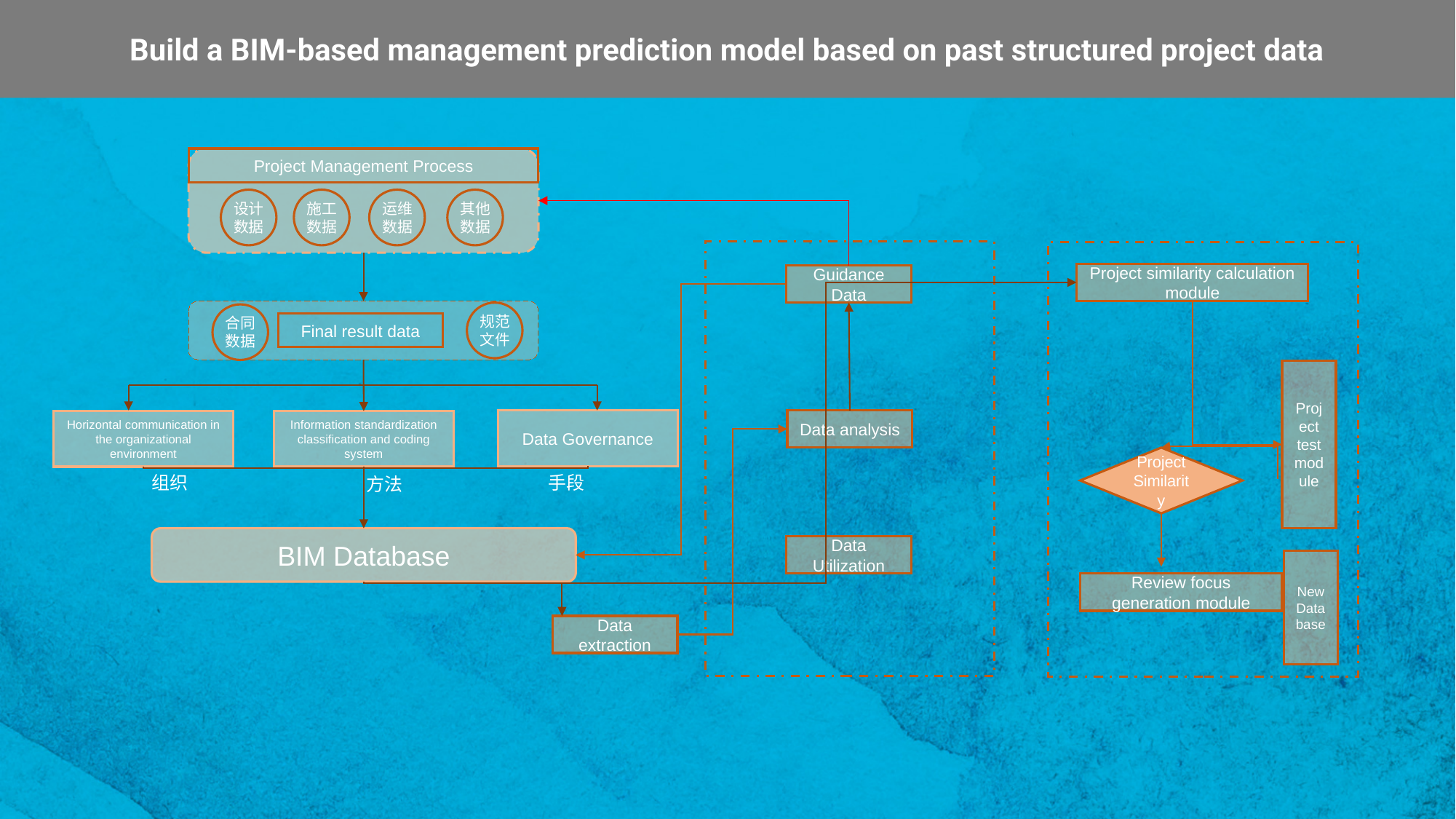

Build a BIM-based management prediction model based on past structured project data

Project Management Process

其他数据

运维数据

施工数据

设计数据

Project similarity calculation module
Guidance Data

规范文件

合同数据
Final result data
Project test module
Data Governance
Data analysis
Horizontal communication in the organizational environment
Information standardization classification and coding system
Project Similarity
手段
组织
方法
BIM Database
Data Utilization
New Database
Review focus generation module
Data extraction